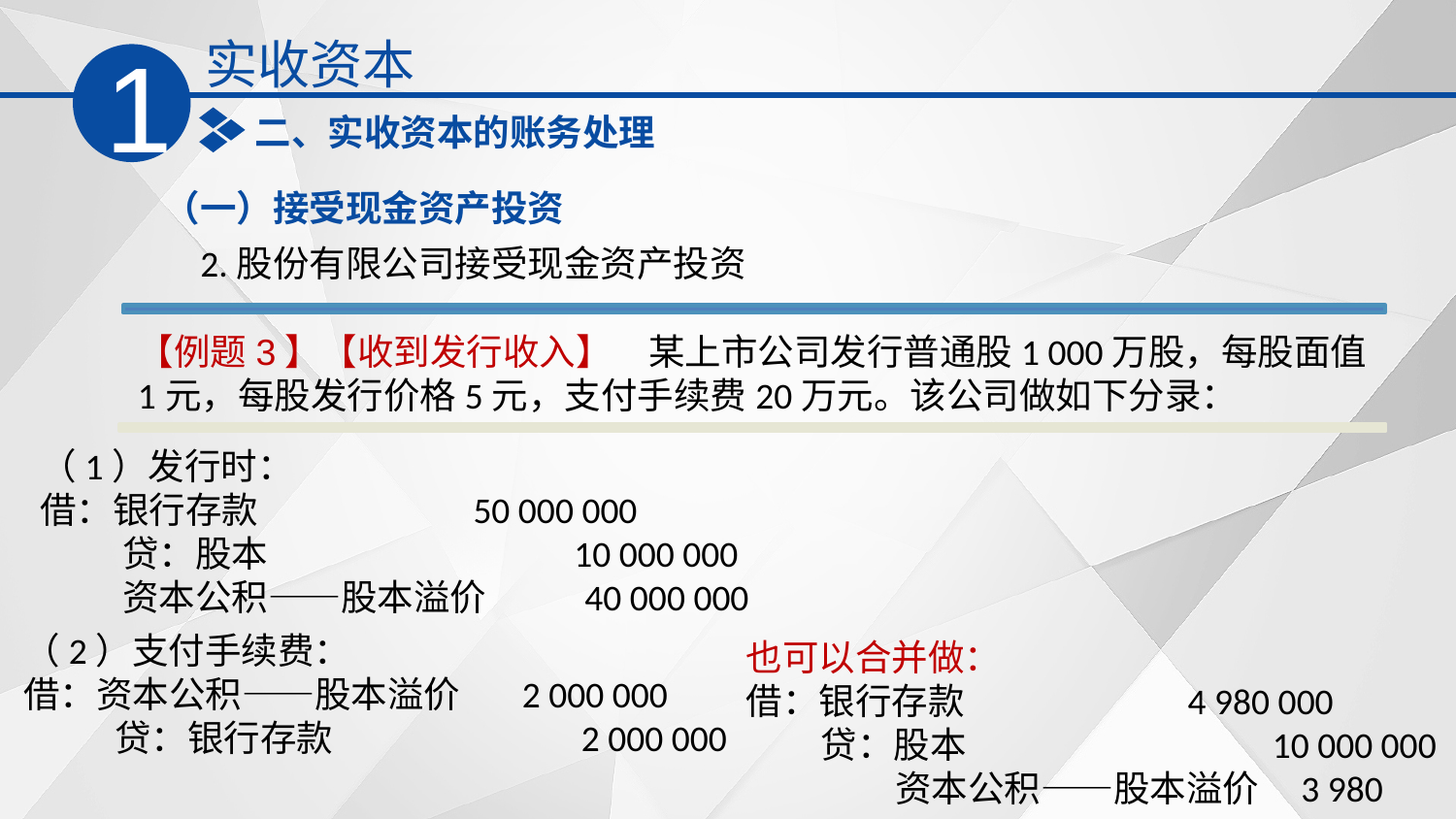

实收资本
1

二、实收资本的账务处理

（一）接受现金资产投资
2.股份有限公司接受现金资产投资

【例题3】【收到发行收入】　某上市公司发行普通股1 000万股，每股面值1元，每股发行价格5元，支付手续费20万元。该公司做如下分录：

（1）发行时：
借：银行存款                         50 000 000
         贷：股本                                    10 000 000
         资本公积——股本溢价　　  40 000 000
（2）支付手续费：
借：资本公积——股本溢价　  2 000 000
          贷：银行存款                             2 000 000
也可以合并做：
借：银行存款                          4 980 000
        贷：股本                                    10 000 000
                 资本公积——股本溢价    3 980 000